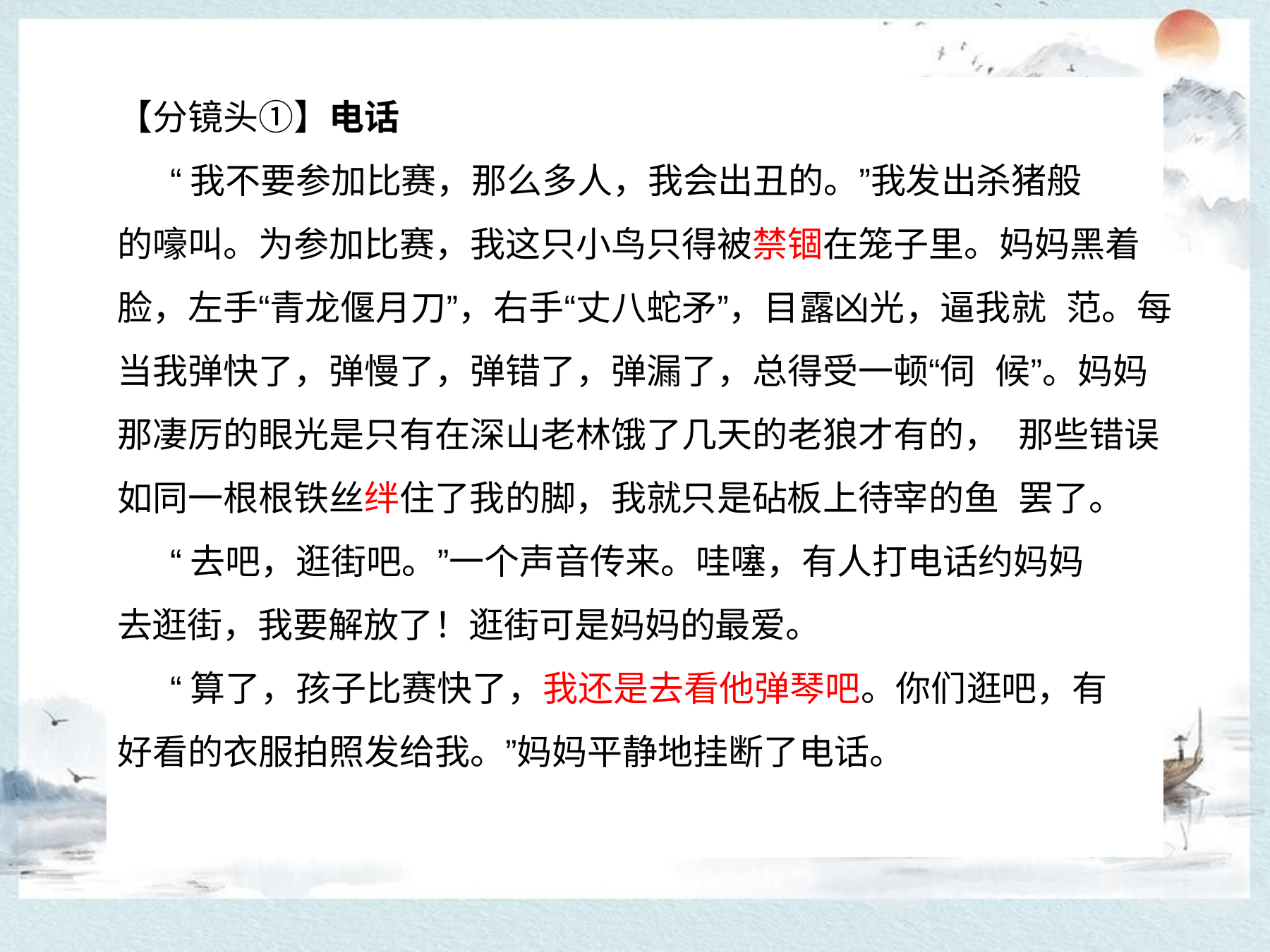

【分镜头①】电话
“我不要参加比赛，那么多人，我会出丑的。”我发出杀猪般
的嚎叫。为参加比赛，我这只小鸟只得被禁锢在笼子里。妈妈黑着  脸，左手“青龙偃月刀”，右手“丈八蛇矛”，目露凶光，逼我就  范。每当我弹快了，弹慢了，弹错了，弹漏了，总得受一顿“伺  候”。妈妈那凄厉的眼光是只有在深山老林饿了几天的老狼才有的，  那些错误如同一根根铁丝绊住了我的脚，我就只是砧板上待宰的鱼  罢了。
“去吧，逛街吧。”一个声音传来。哇噻，有人打电话约妈妈
去逛街，我要解放了！逛街可是妈妈的最爱。
“算了，孩子比赛快了，我还是去看他弹琴吧。你们逛吧，有  好看的衣服拍照发给我。”妈妈平静地挂断了电话。